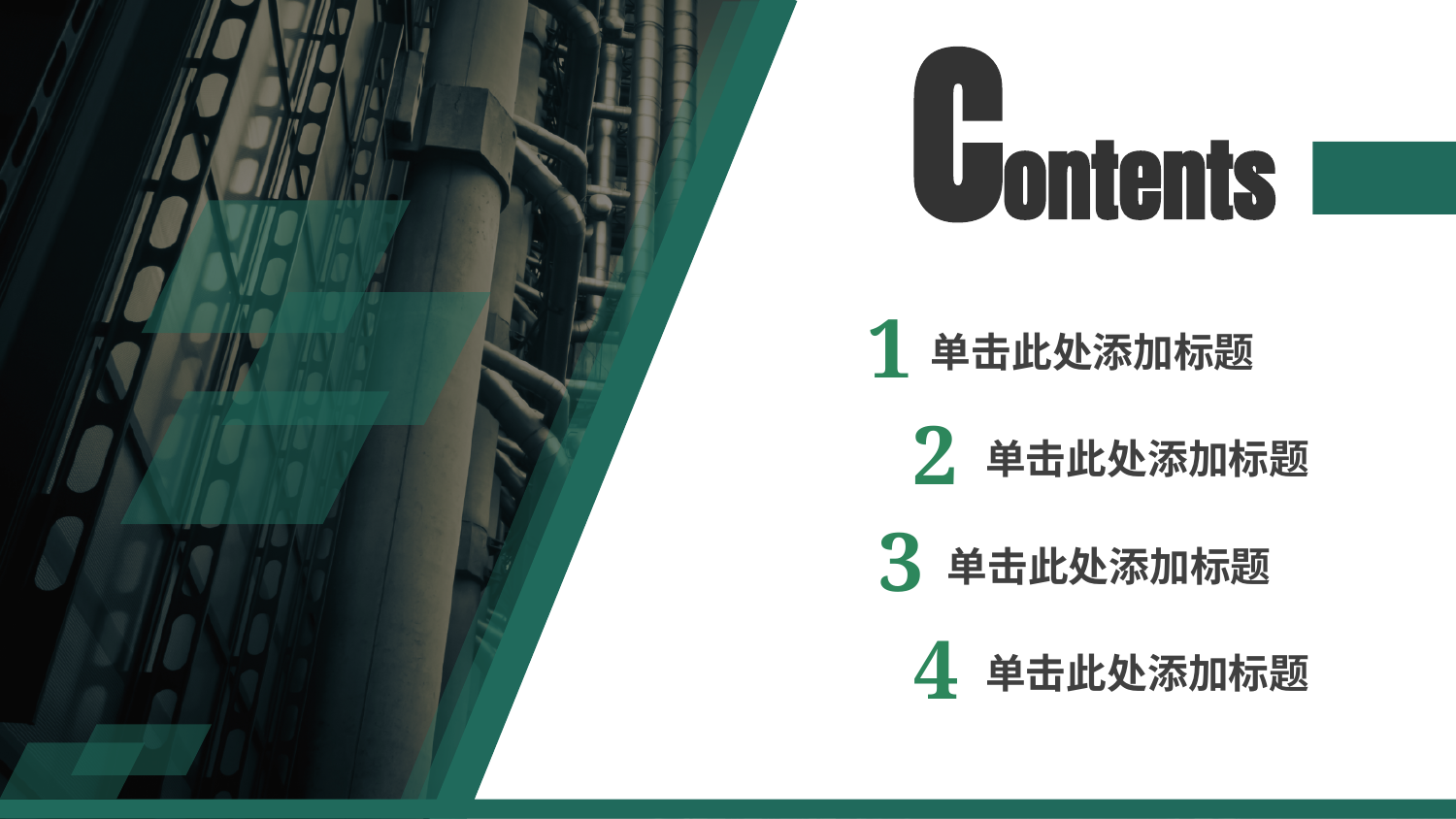

Contents

1
单击此处添加标题

2
单击此处添加标题
3
单击此处添加标题
4
单击此处添加标题